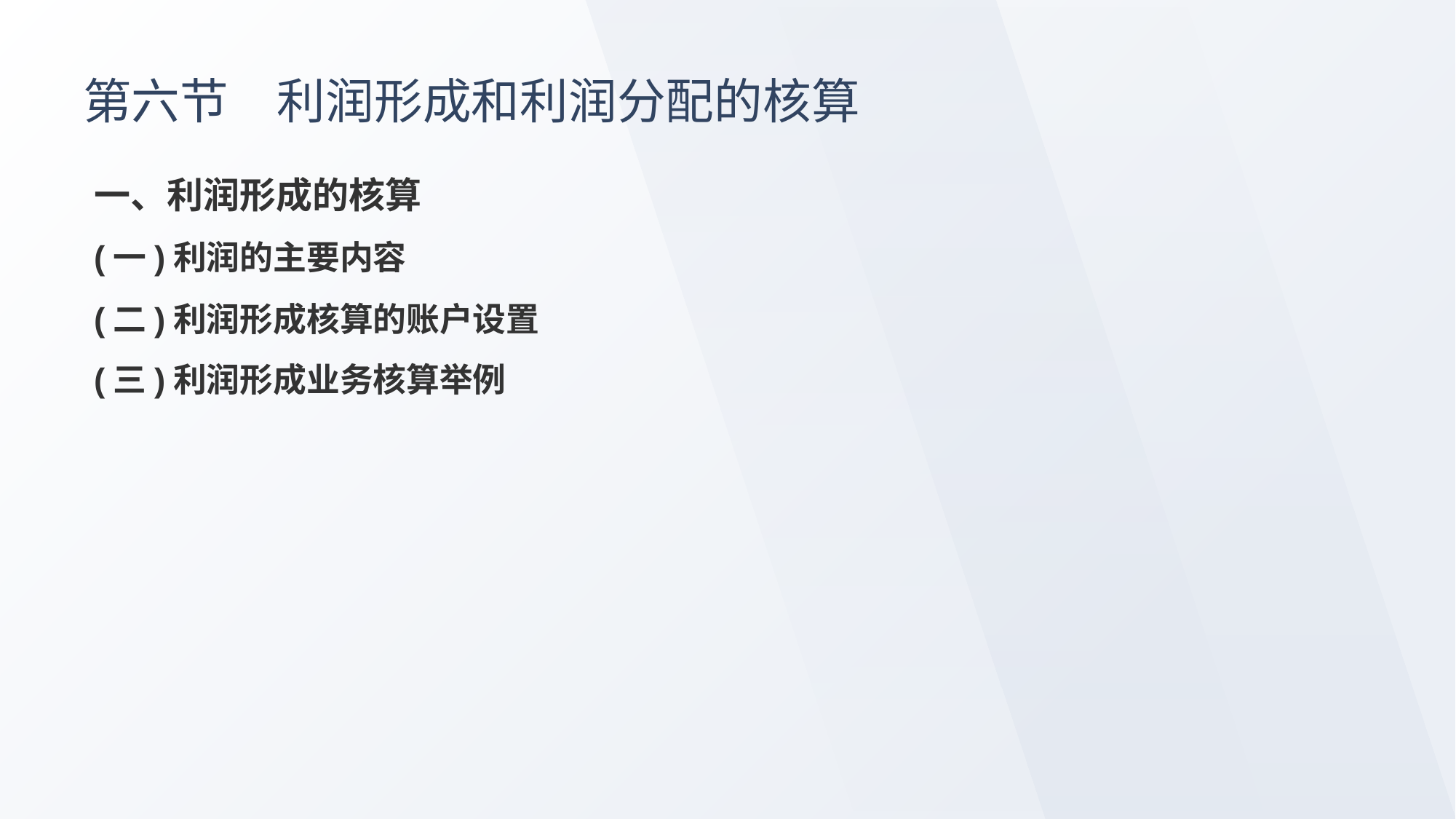

# 第六节　利润形成和利润分配的核算
一、利润形成的核算
(一)利润的主要内容
(二)利润形成核算的账户设置
(三)利润形成业务核算举例